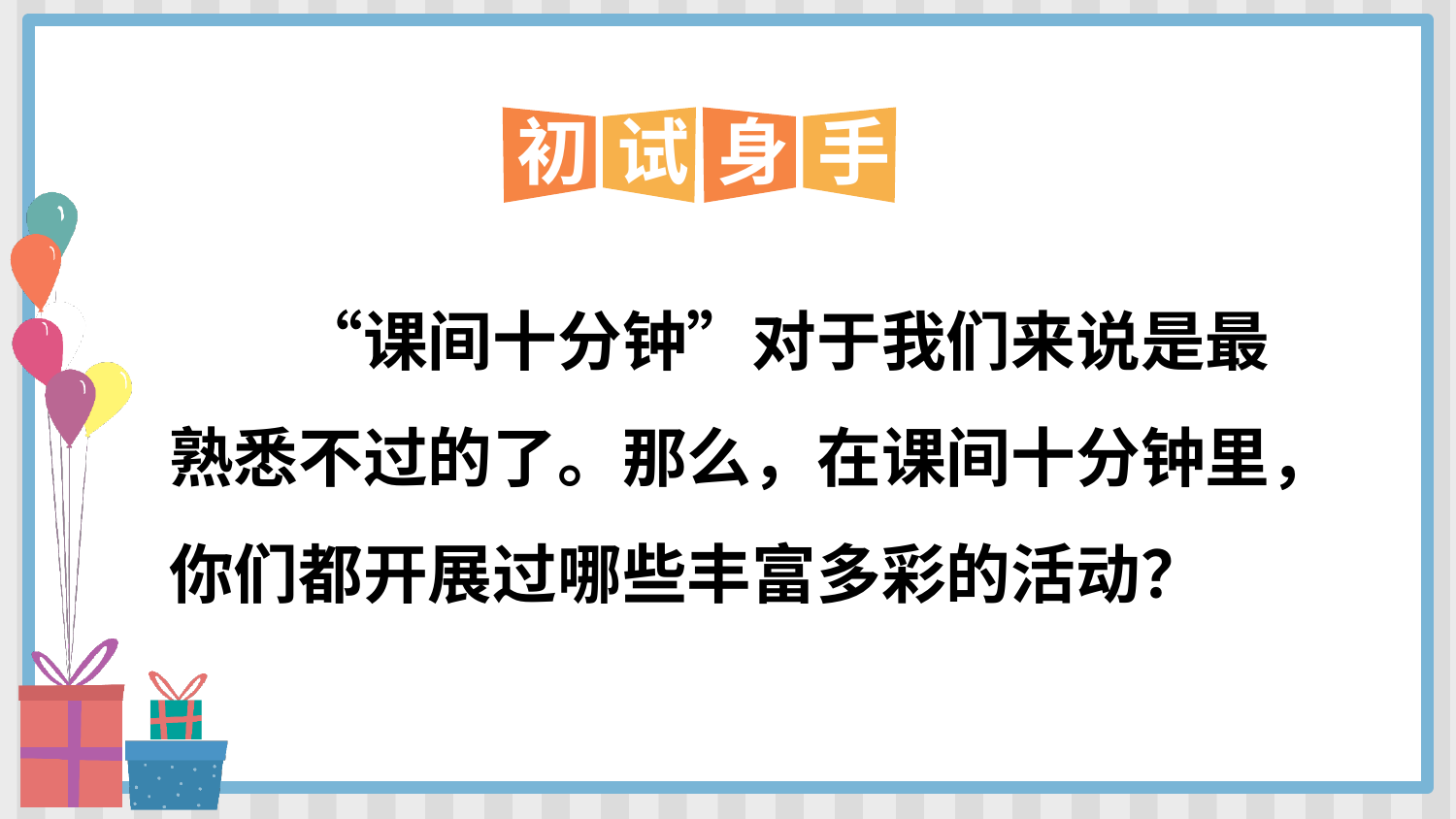

初
试
身
手
　　“课间十分钟”对于我们来说是最熟悉不过的了。那么，在课间十分钟里，你们都开展过哪些丰富多彩的活动？